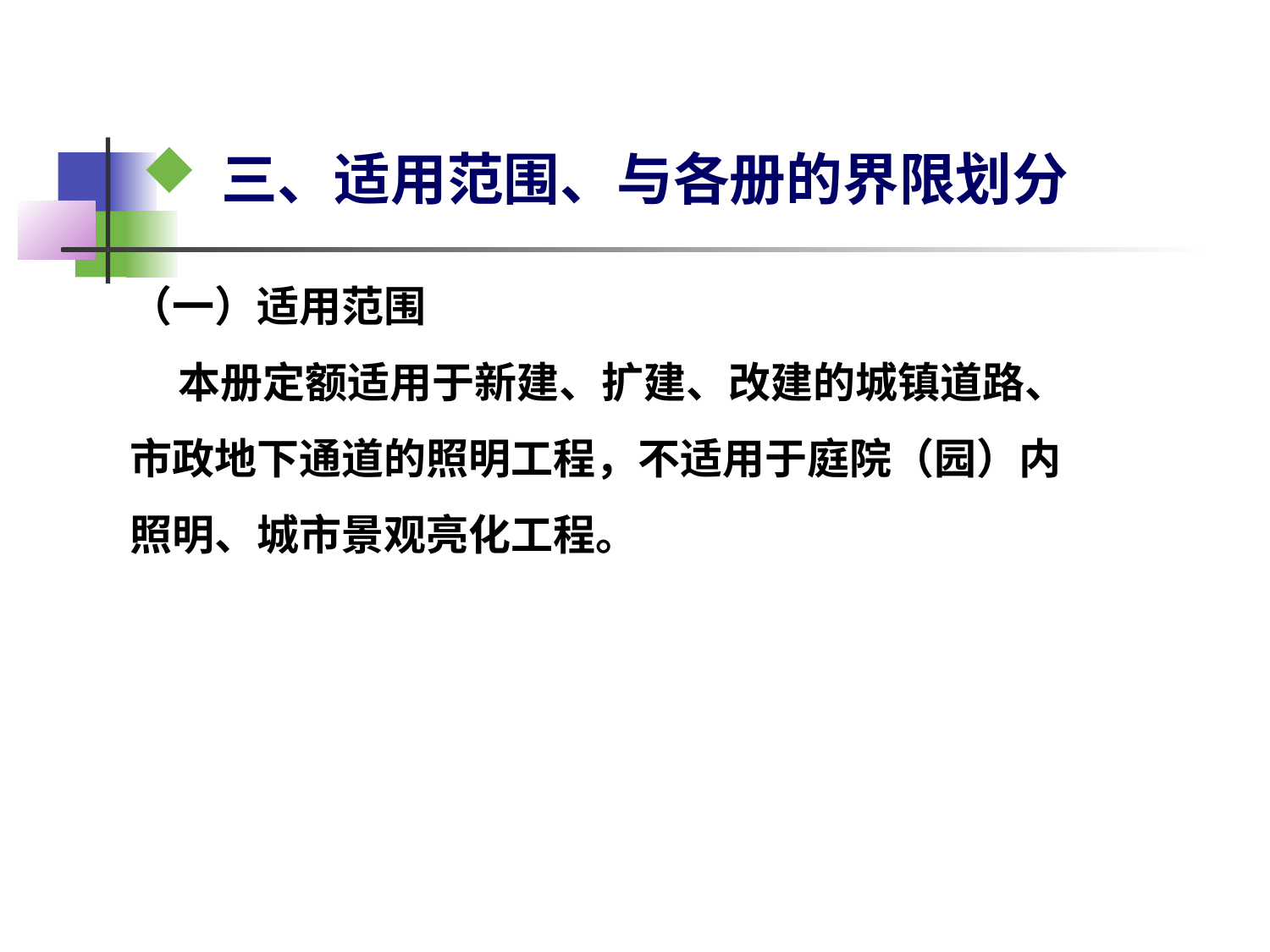

# 三、适用范围、与各册的界限划分
（一）适用范围
    本册定额适用于新建、扩建、改建的城镇道路、市政地下通道的照明工程，不适用于庭院（园）内照明、城市景观亮化工程。